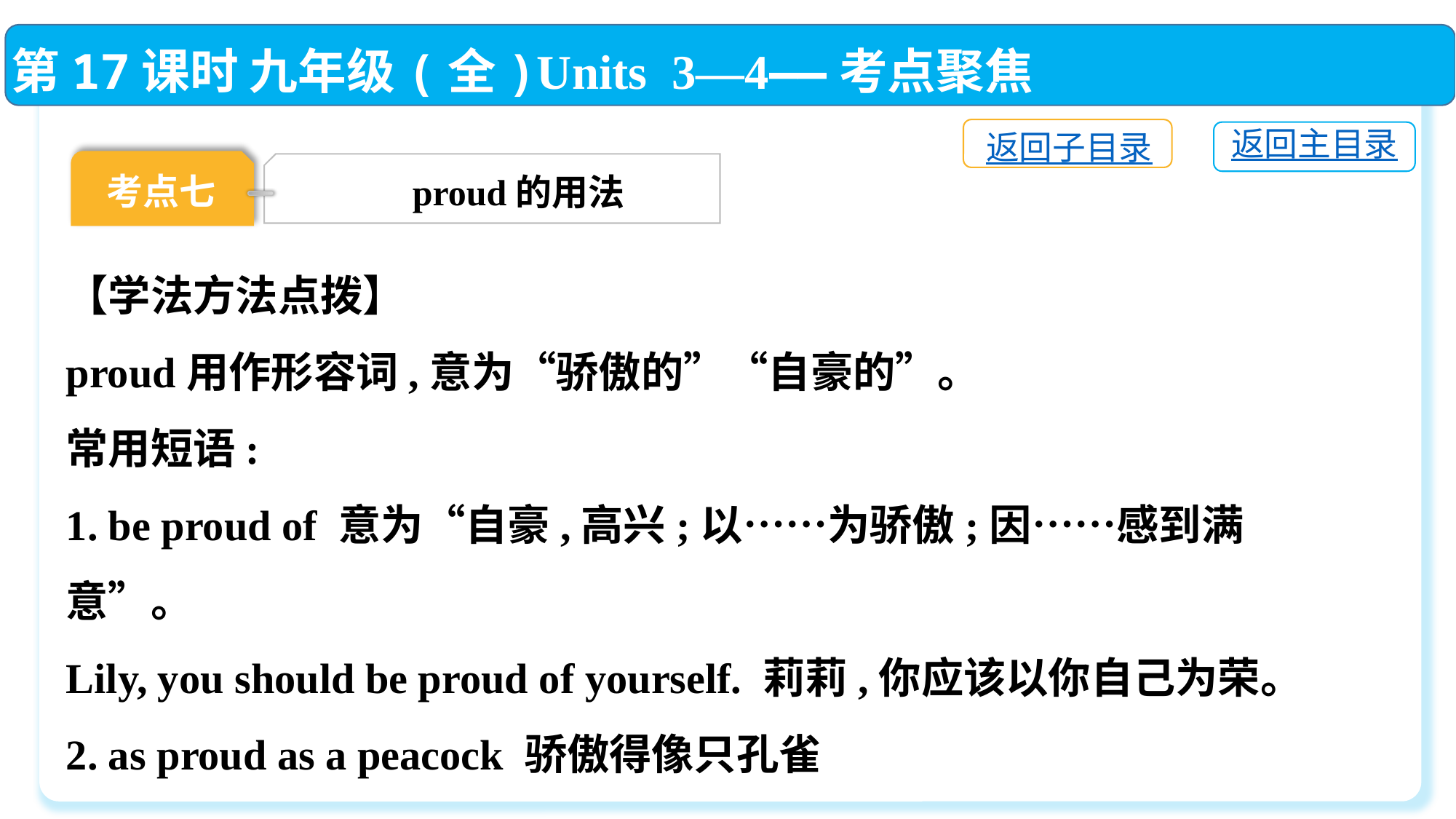

第17课时 九年级(全)Units  3—4——考点聚焦

返回子目录
返回主目录
考点七
proud的用法

【学法方法点拨】
proud用作形容词,意为“骄傲的”“自豪的”。
常用短语:
1. be proud of 意为“自豪,高兴;以……为骄傲;因……感到满意”。
Lily, you should be proud of yourself. 莉莉,你应该以你自己为荣。
2. as proud as a peacock 骄傲得像只孔雀